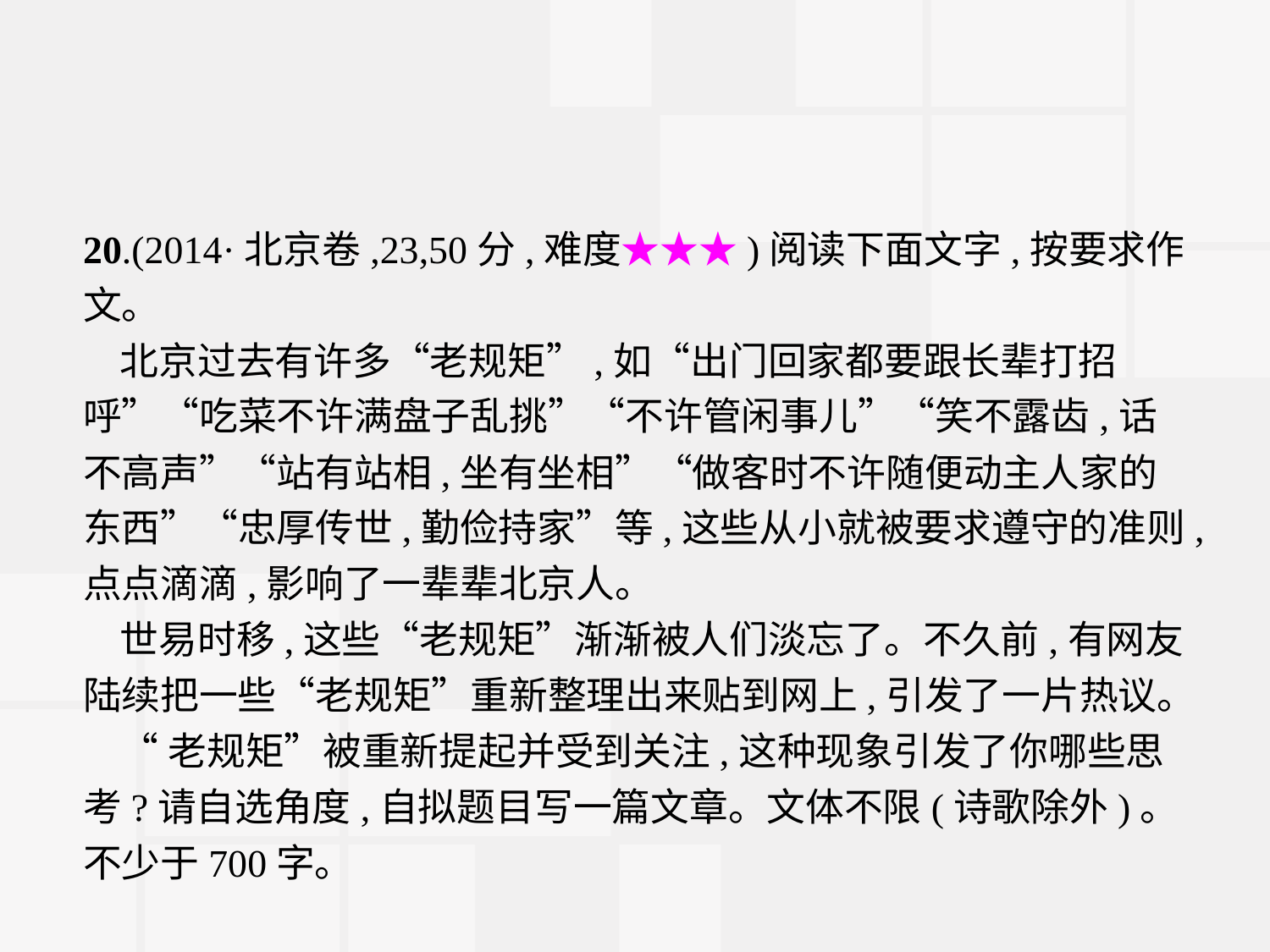

20.(2014·北京卷,23,50分,难度★★★)阅读下面文字,按要求作文。
北京过去有许多“老规矩”,如“出门回家都要跟长辈打招呼”“吃菜不许满盘子乱挑”“不许管闲事儿”“笑不露齿,话不高声”“站有站相,坐有坐相”“做客时不许随便动主人家的东西”“忠厚传世,勤俭持家”等,这些从小就被要求遵守的准则,点点滴滴,影响了一辈辈北京人。
世易时移,这些“老规矩”渐渐被人们淡忘了。不久前,有网友陆续把一些“老规矩”重新整理出来贴到网上,引发了一片热议。
“老规矩”被重新提起并受到关注,这种现象引发了你哪些思考?请自选角度,自拟题目写一篇文章。文体不限(诗歌除外)。不少于700字。